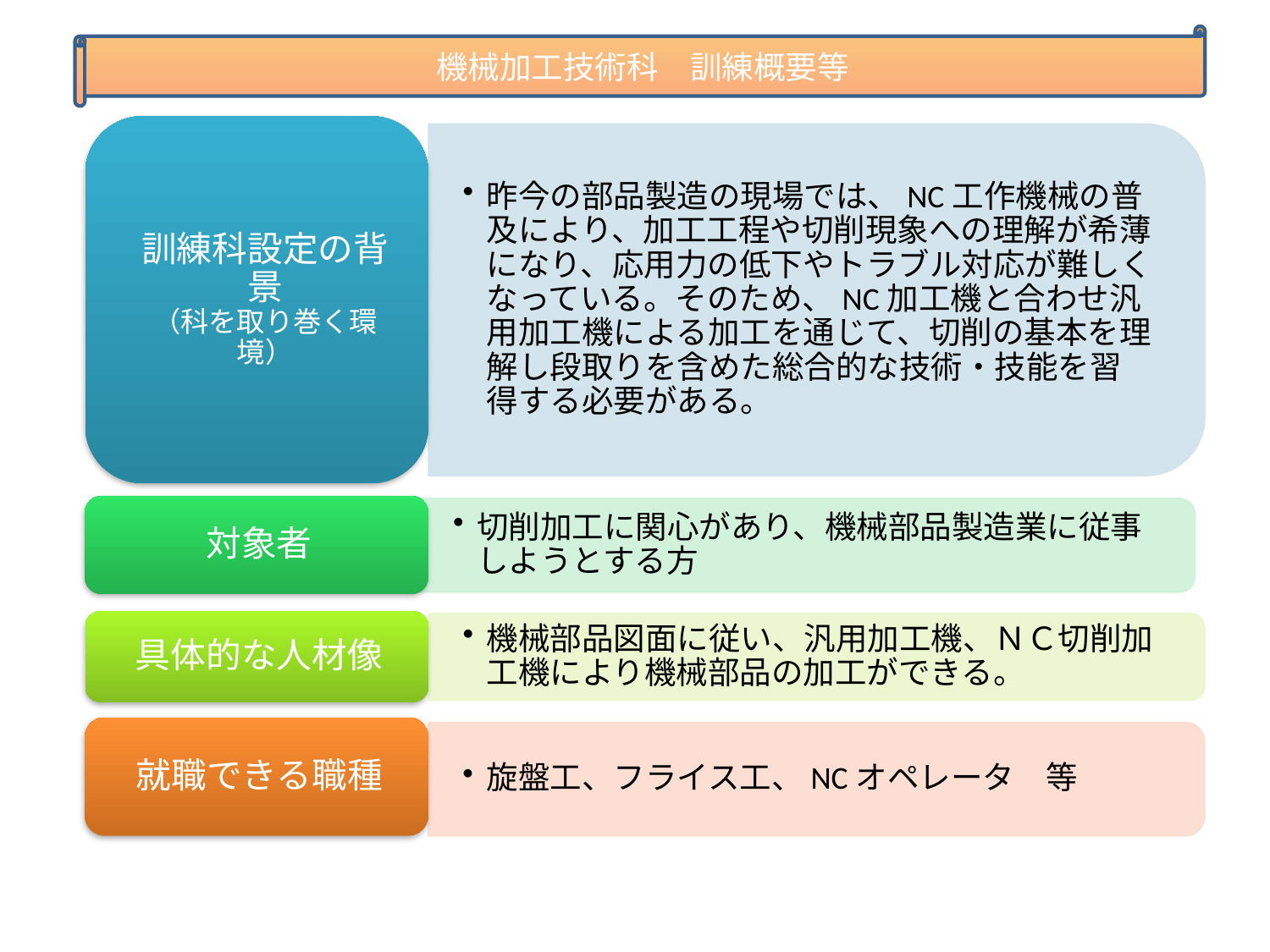

機械加工技術科　訓練概要等
昨今の部品製造の現場では、NC工作機械の普及により、加工工程や切削現象への理解が希薄になり、応用力の低下やトラブル対応が難しくなっている。そのため、NC加工機と合わせ汎用加工機による加工を通じて、切削の基本を理解し段取りを含めた総合的な技術・技能を習得する必要がある。
訓練科設定の背景
（科を取り巻く環境）
切削加工に関心があり、機械部品製造業に従事しようとする方
対象者
機械部品図面に従い、汎用加工機、ＮＣ切削加工機により機械部品の加工ができる。
具体的な人材像
旋盤工、フライス工、NCオペレータ　等
就職できる職種